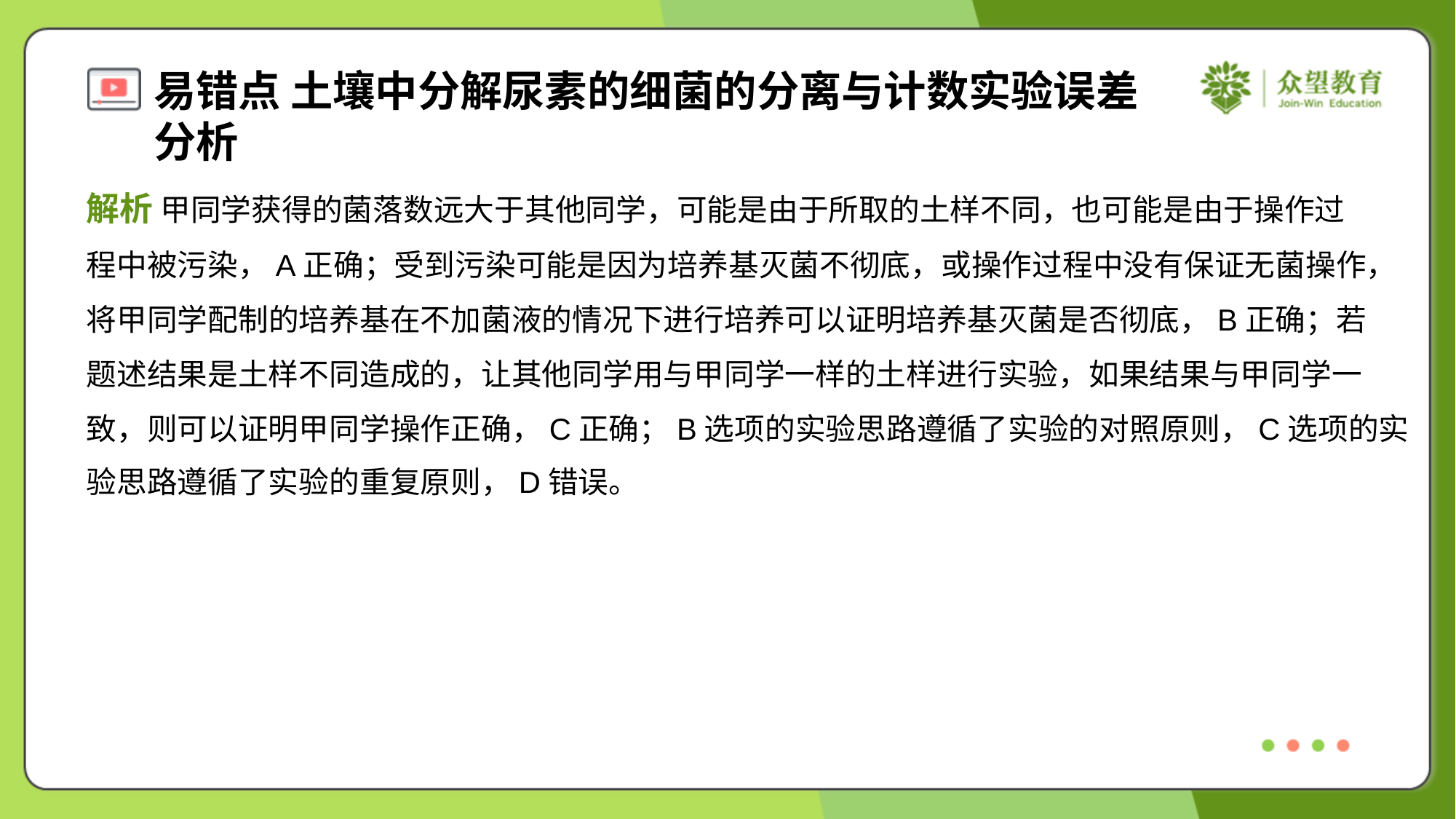

解析 甲同学获得的菌落数远大于其他同学，可能是由于所取的土样不同，也可能是由于操作过
程中被污染，A正确；受到污染可能是因为培养基灭菌不彻底，或操作过程中没有保证无菌操作，
将甲同学配制的培养基在不加菌液的情况下进行培养可以证明培养基灭菌是否彻底，B正确；若
题述结果是土样不同造成的，让其他同学用与甲同学一样的土样进行实验，如果结果与甲同学一
致，则可以证明甲同学操作正确，C正确；B选项的实验思路遵循了实验的对照原则，C选项的实
验思路遵循了实验的重复原则，D错误。